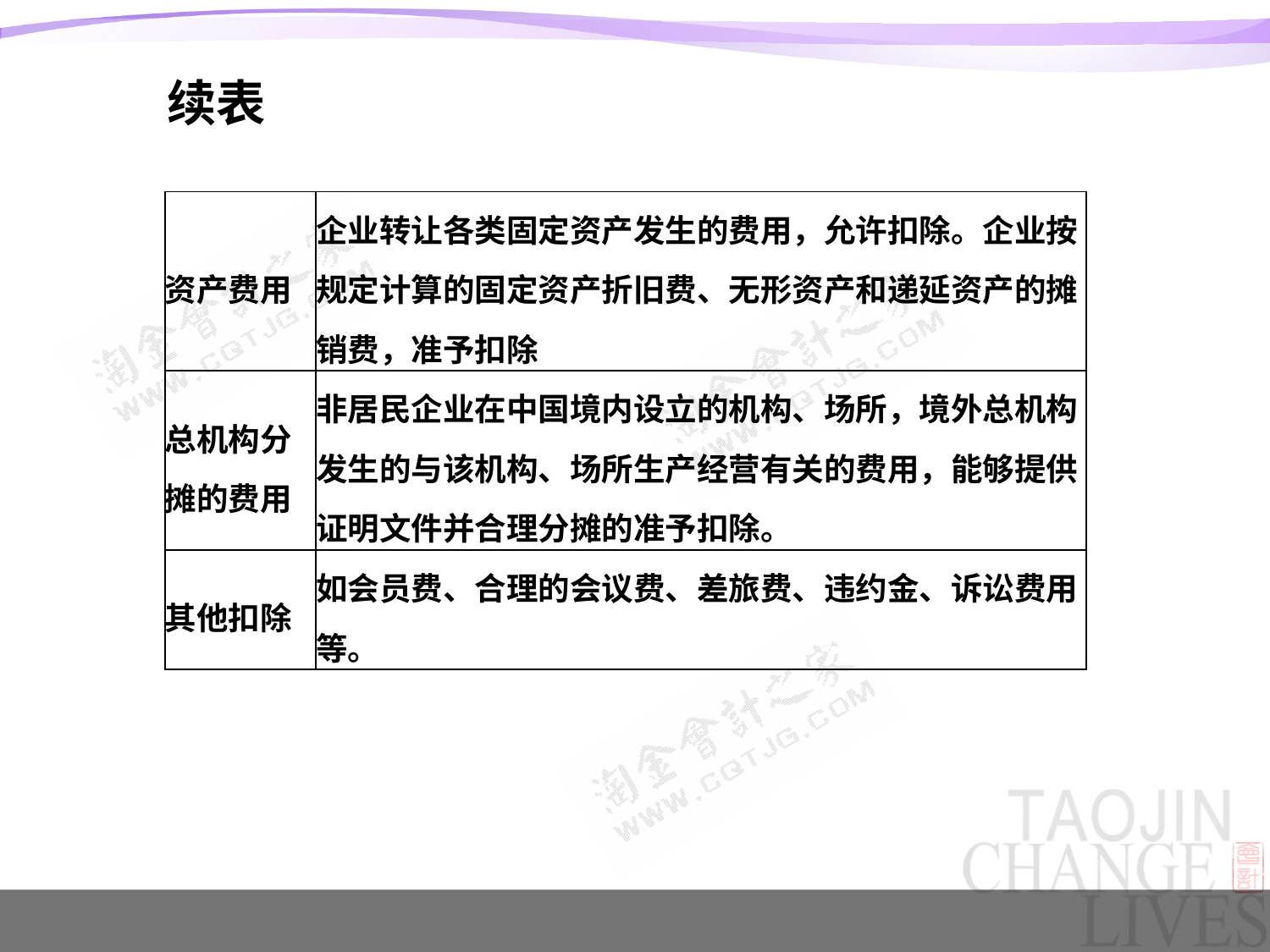

续表
| 资产费用 | 企业转让各类固定资产发生的费用，允许扣除。企业按规定计算的固定资产折旧费、无形资产和递延资产的摊销费，准予扣除 |
| --- | --- |
| 总机构分摊的费用 | 非居民企业在中国境内设立的机构、场所，境外总机构发生的与该机构、场所生产经营有关的费用，能够提供证明文件并合理分摊的准予扣除。 |
| 其他扣除 | 如会员费、合理的会议费、差旅费、违约金、诉讼费用等。 |